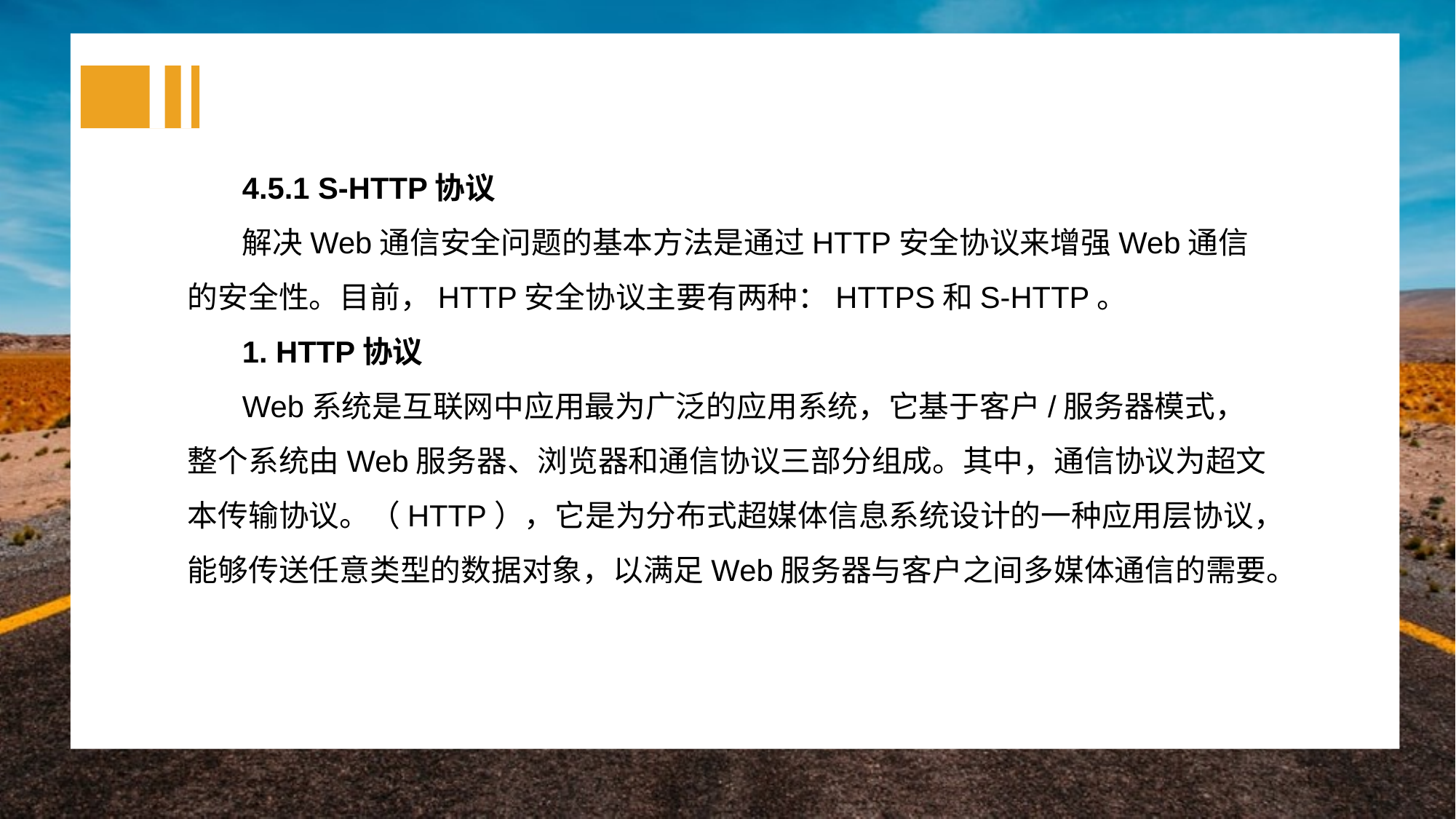

4.5.1 S-HTTP协议
解决Web通信安全问题的基本方法是通过HTTP安全协议来增强Web通信的安全性。目前，HTTP安全协议主要有两种：HTTPS和S-HTTP。
1. HTTP协议
Web系统是互联网中应用最为广泛的应用系统，它基于客户/服务器模式，整个系统由Web服务器、浏览器和通信协议三部分组成。其中，通信协议为超文本传输协议。（HTTP），它是为分布式超媒体信息系统设计的一种应用层协议，能够传送任意类型的数据对象，以满足Web服务器与客户之间多媒体通信的需要。